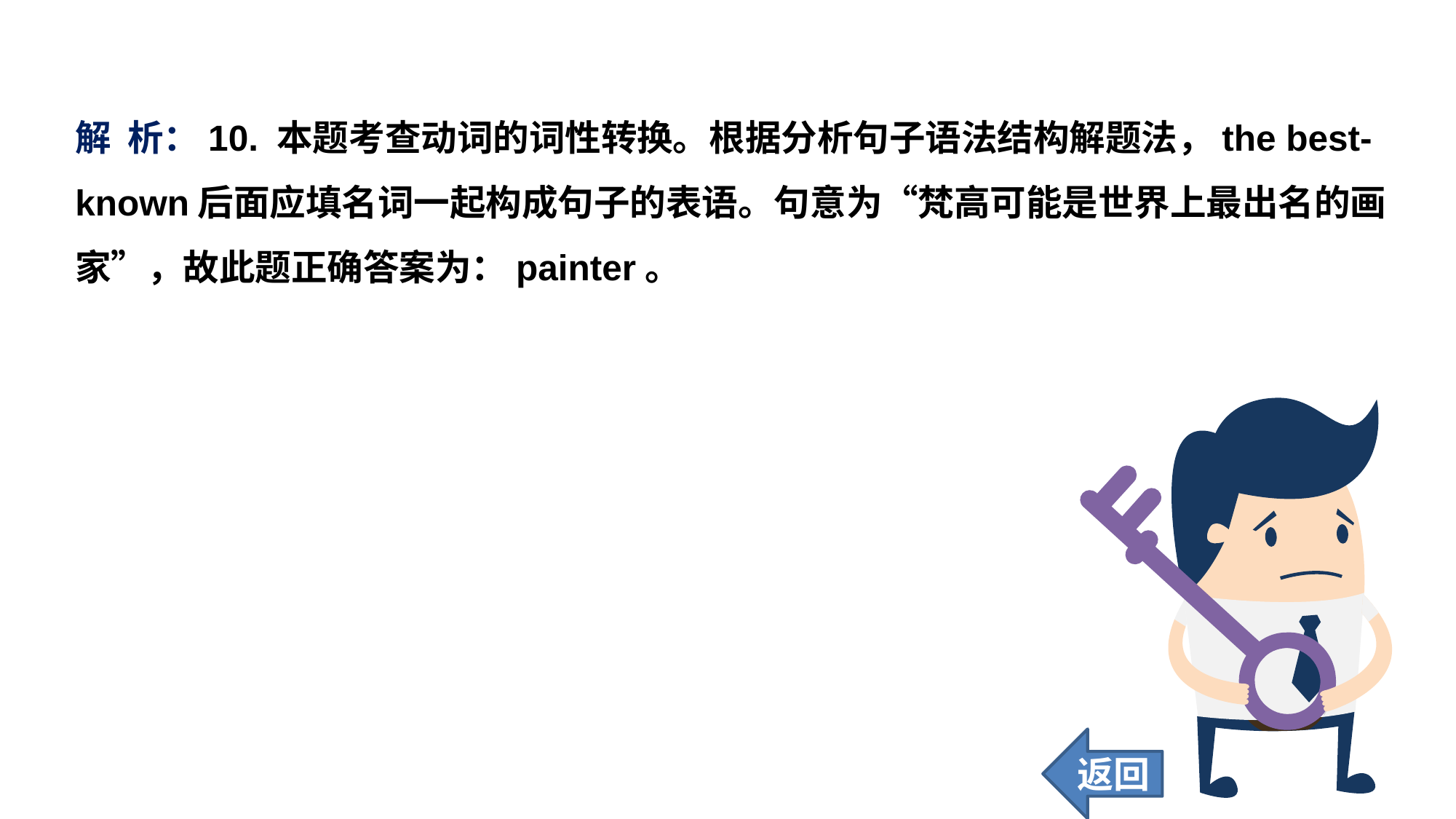

解  析：10. 本题考查动词的词性转换。根据分析句子语法结构解题法，the best-known后面应填名词一起构成句子的表语。句意为“梵高可能是世界上最出名的画家”，故此题正确答案为：painter。

返回
75